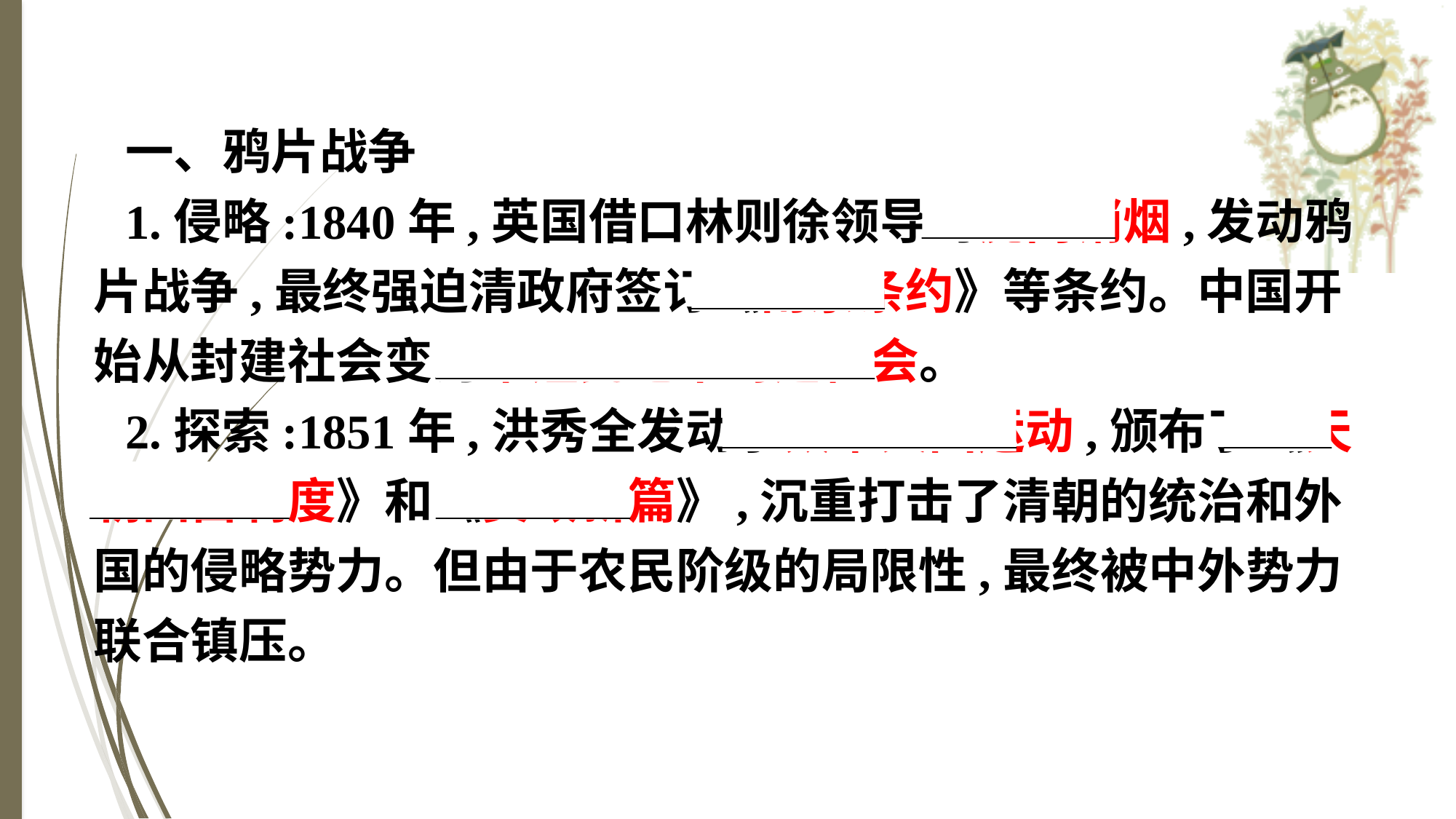

一、鸦片战争
1.侵略:1840年,英国借口林则徐领导的虎门销烟,发动鸦片战争,最终强迫清政府签订《南京条约》等条约。中国开始从封建社会变为半殖民地半封建社会。
2.探索:1851年,洪秀全发动了太平天国运动,颁布了《天朝田亩制度》和《资政新篇》,沉重打击了清朝的统治和外国的侵略势力。但由于农民阶级的局限性,最终被中外势力联合镇压。